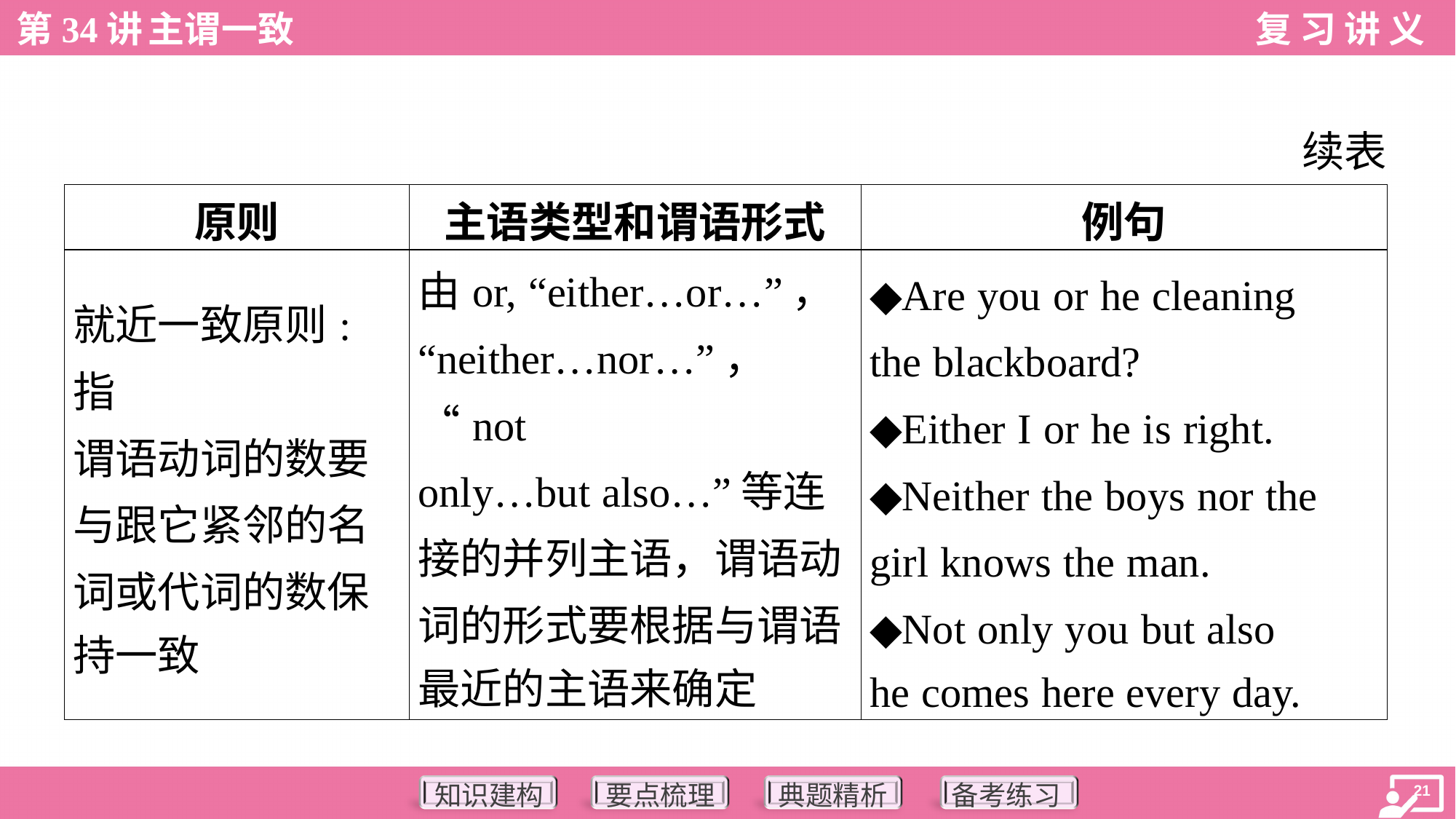

续表
| 原则 | 主语类型和谓语形式 | 例句 |
| --- | --- | --- |
| 就近一致原则:指 谓语动词的数要 与跟它紧邻的名 词或代词的数保 持一致 | 由or, “either…or…”， “neither…nor…”， “not only…but also…”等连 接的并列主语，谓语动 词的形式要根据与谓语 最近的主语来确定 | ◆Are you or he cleaning the blackboard? ◆Either I or he is right. ◆Neither the boys nor the girl knows the man. ◆Not only you but also he comes here every day. |